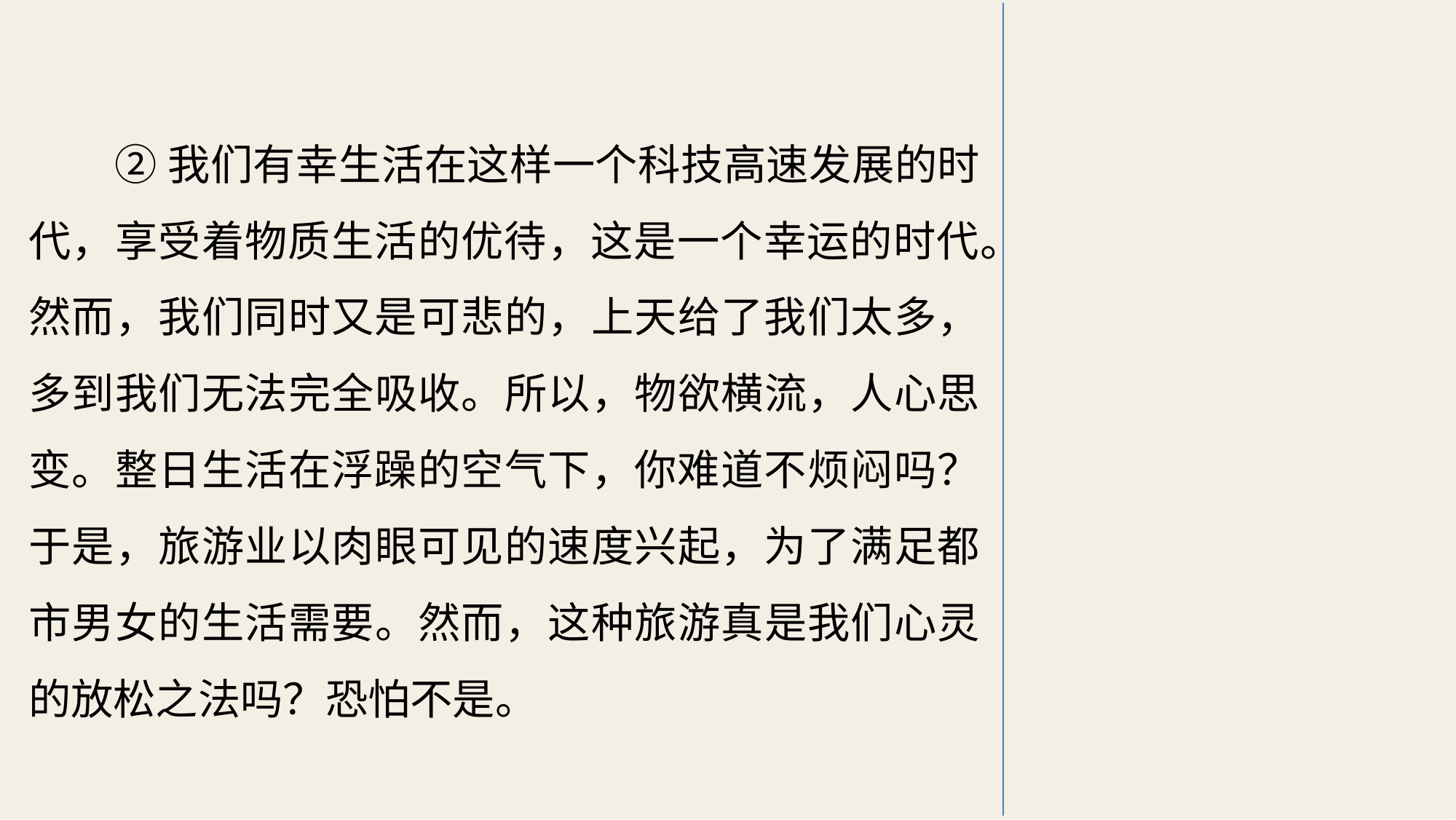

②我们有幸生活在这样一个科技高速发展的时代，享受着物质生活的优待，这是一个幸运的时代。然而，我们同时又是可悲的，上天给了我们太多，多到我们无法完全吸收。所以，物欲横流，人心思变。整日生活在浮躁的空气下，你难道不烦闷吗？于是，旅游业以肉眼可见的速度兴起，为了满足都市男女的生活需要。然而，这种旅游真是我们心灵的放松之法吗？恐怕不是。